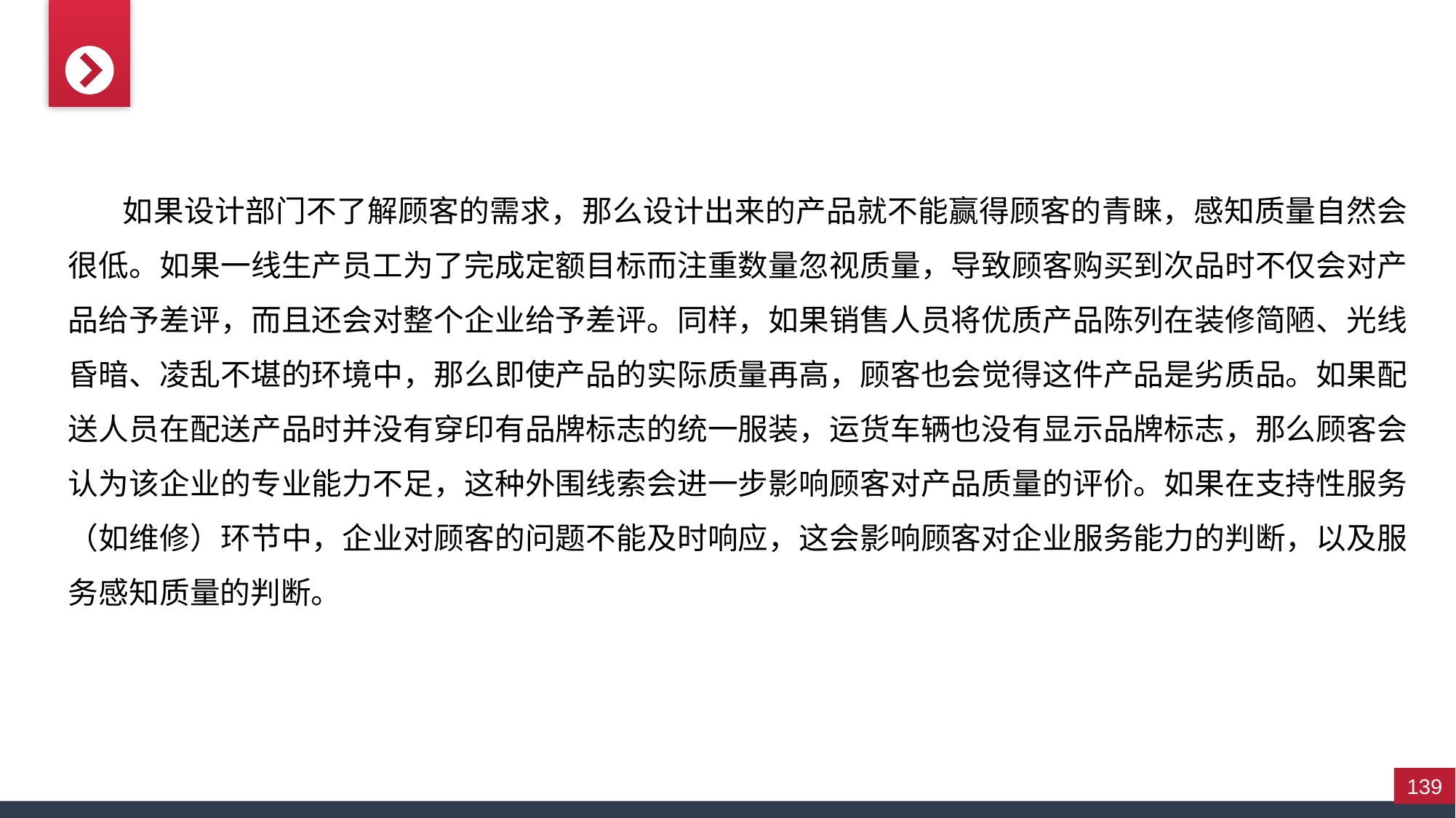

如果设计部门不了解顾客的需求，那么设计出来的产品就不能赢得顾客的青睐，感知质量自然会很低。如果一线生产员工为了完成定额目标而注重数量忽视质量，导致顾客购买到次品时不仅会对产品给予差评，而且还会对整个企业给予差评。同样，如果销售人员将优质产品陈列在装修简陋、光线昏暗、凌乱不堪的环境中，那么即使产品的实际质量再高，顾客也会觉得这件产品是劣质品。如果配送人员在配送产品时并没有穿印有品牌标志的统一服装，运货车辆也没有显示品牌标志，那么顾客会认为该企业的专业能力不足，这种外围线索会进一步影响顾客对产品质量的评价。如果在支持性服务（如维修）环节中，企业对顾客的问题不能及时响应，这会影响顾客对企业服务能力的判断，以及服务感知质量的判断。